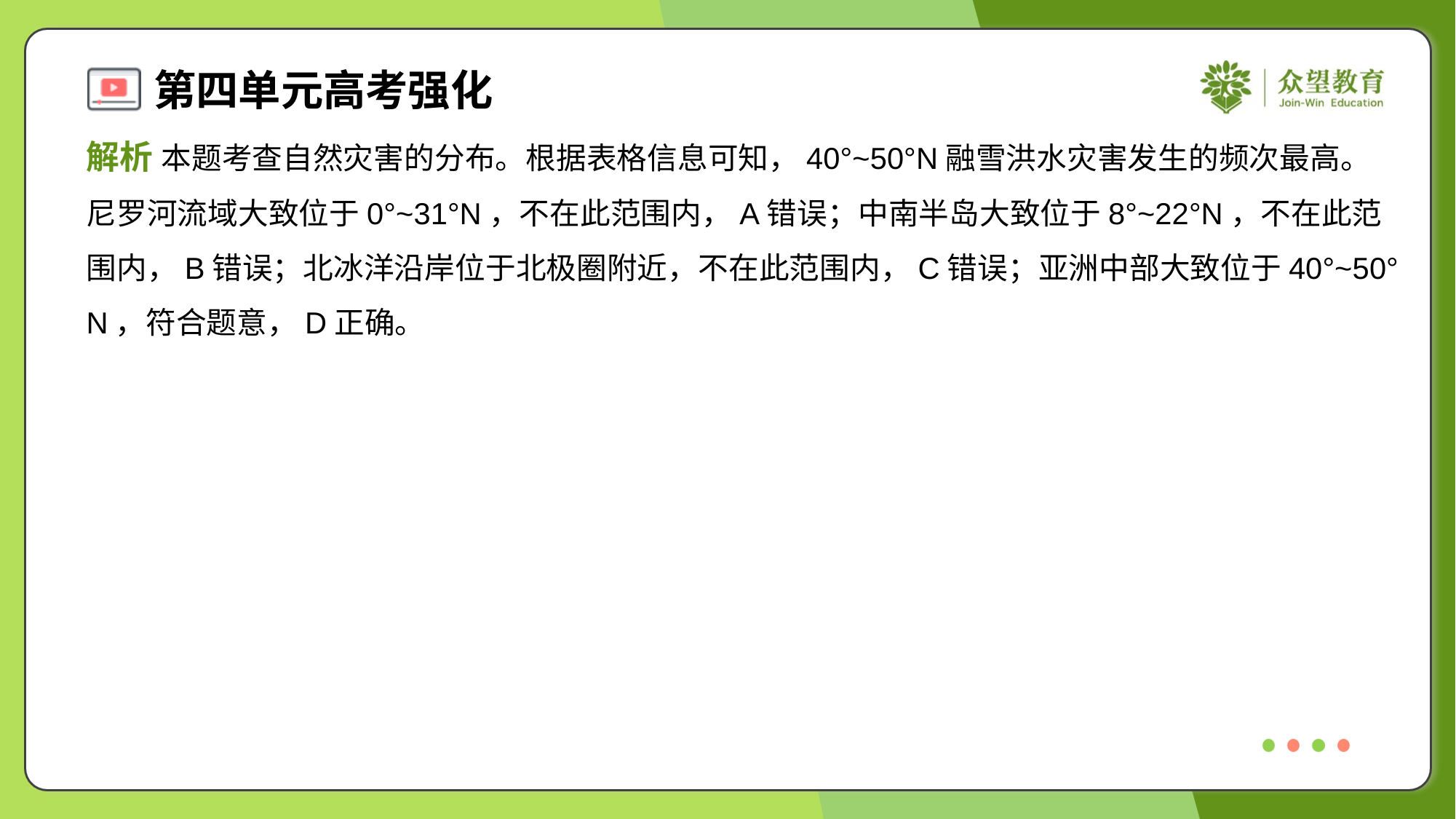

解析 本题考查自然灾害的分布。根据表格信息可知，40°~50°N融雪洪水灾害发生的频次最高。
尼罗河流域大致位于0°~31°N，不在此范围内，A错误；中南半岛大致位于8°~22°N，不在此范
围内，B错误；北冰洋沿岸位于北极圈附近，不在此范围内，C错误；亚洲中部大致位于40°~50°
N，符合题意，D正确。